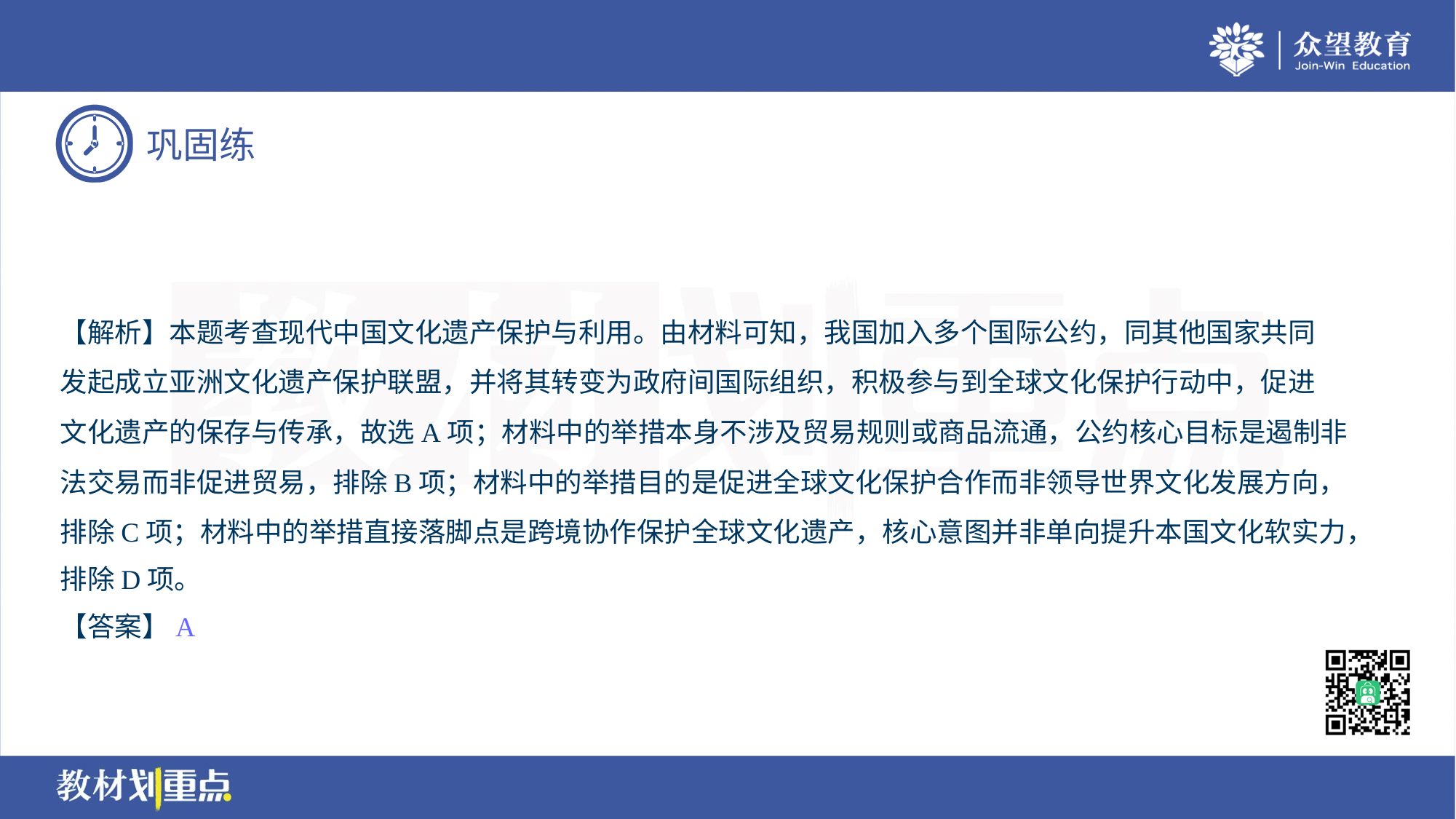

【解析】本题考查现代中国文化遗产保护与利用。由材料可知，我国加入多个国际公约，同其他国家共同
发起成立亚洲文化遗产保护联盟，并将其转变为政府间国际组织，积极参与到全球文化保护行动中，促进
文化遗产的保存与传承，故选A项；材料中的举措本身不涉及贸易规则或商品流通，公约核心目标是遏制非
法交易而非促进贸易，排除B项；材料中的举措目的是促进全球文化保护合作而非领导世界文化发展方向，
排除C项；材料中的举措直接落脚点是跨境协作保护全球文化遗产，核心意图并非单向提升本国文化软实力，
排除D项。
【答案】A